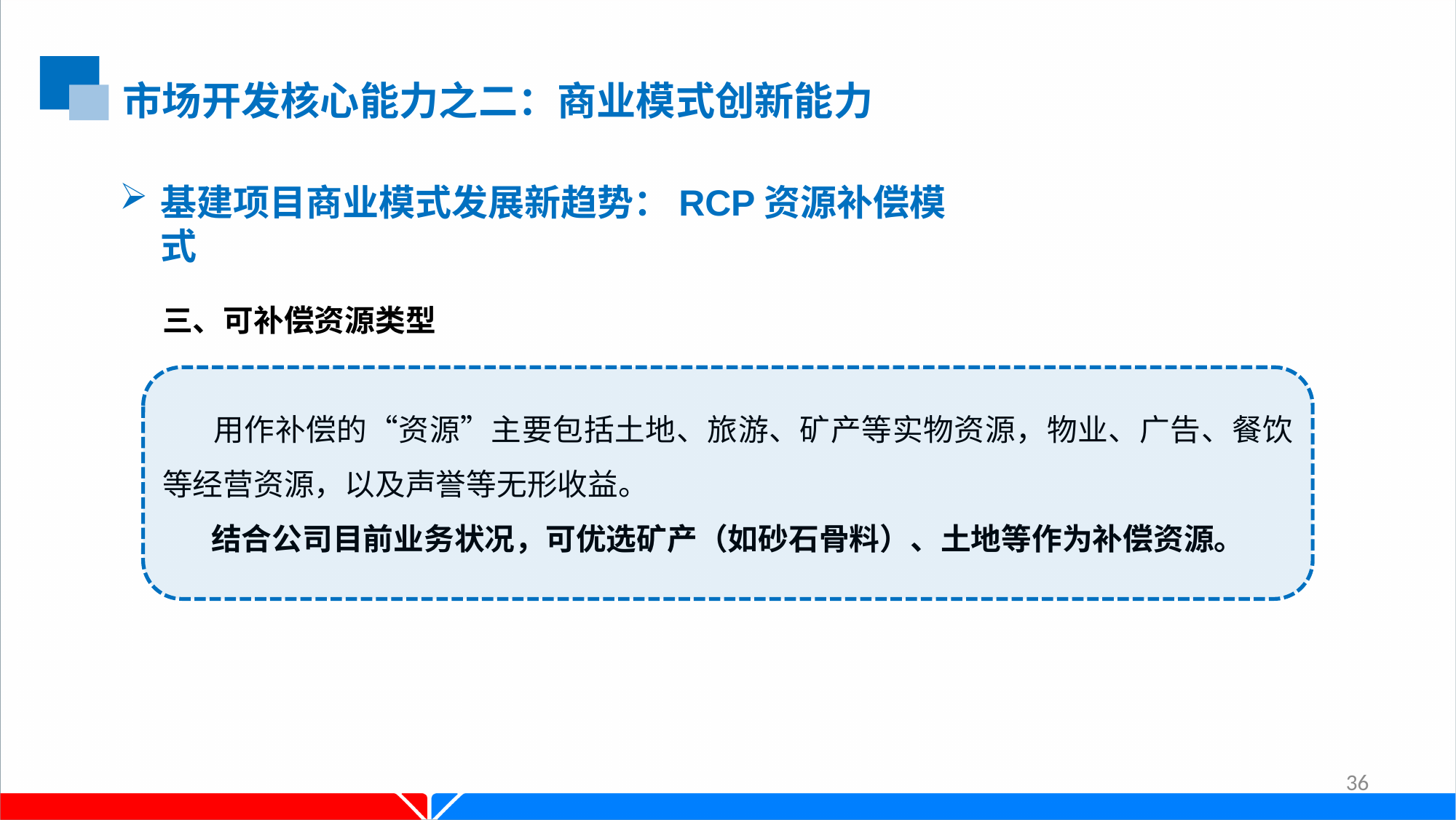

市场开发核心能力之二：商业模式创新能力

基建项目商业模式发展新趋势：RCP资源补偿模式
三、可补偿资源类型

      用作补偿的“资源”主要包括土地、旅游、矿产等实物资源，物业、广告、餐饮等经营资源，以及声誉等无形收益。
      结合公司目前业务状况，可优选矿产（如砂石骨料）、土地等作为补偿资源。

36